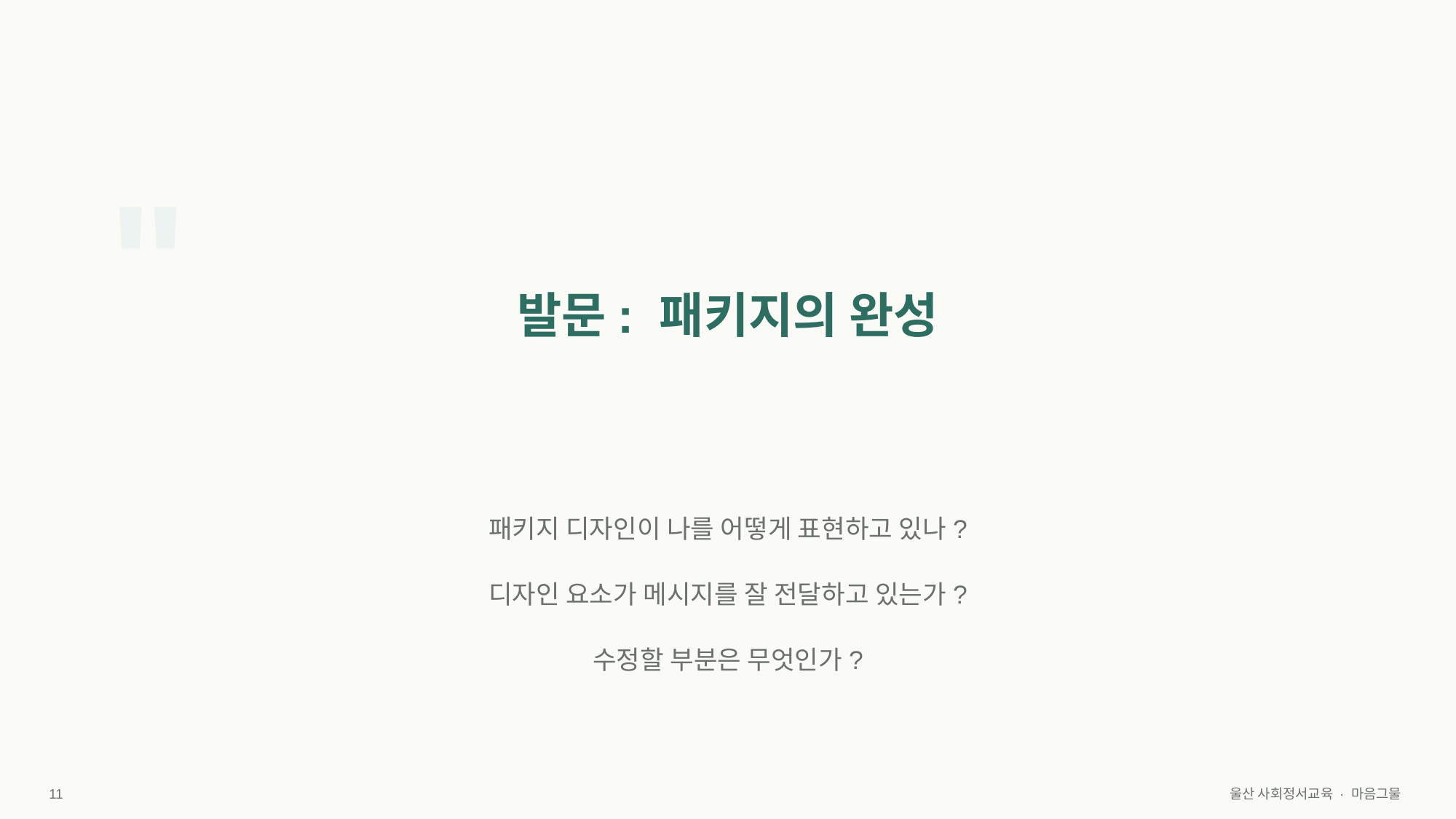

"
발문: 패키지의 완성
패키지 디자인이 나를 어떻게 표현하고 있나?
디자인 요소가 메시지를 잘 전달하고 있는가?
수정할 부분은 무엇인가?
11
울산 사회정서교육 · 마음그물